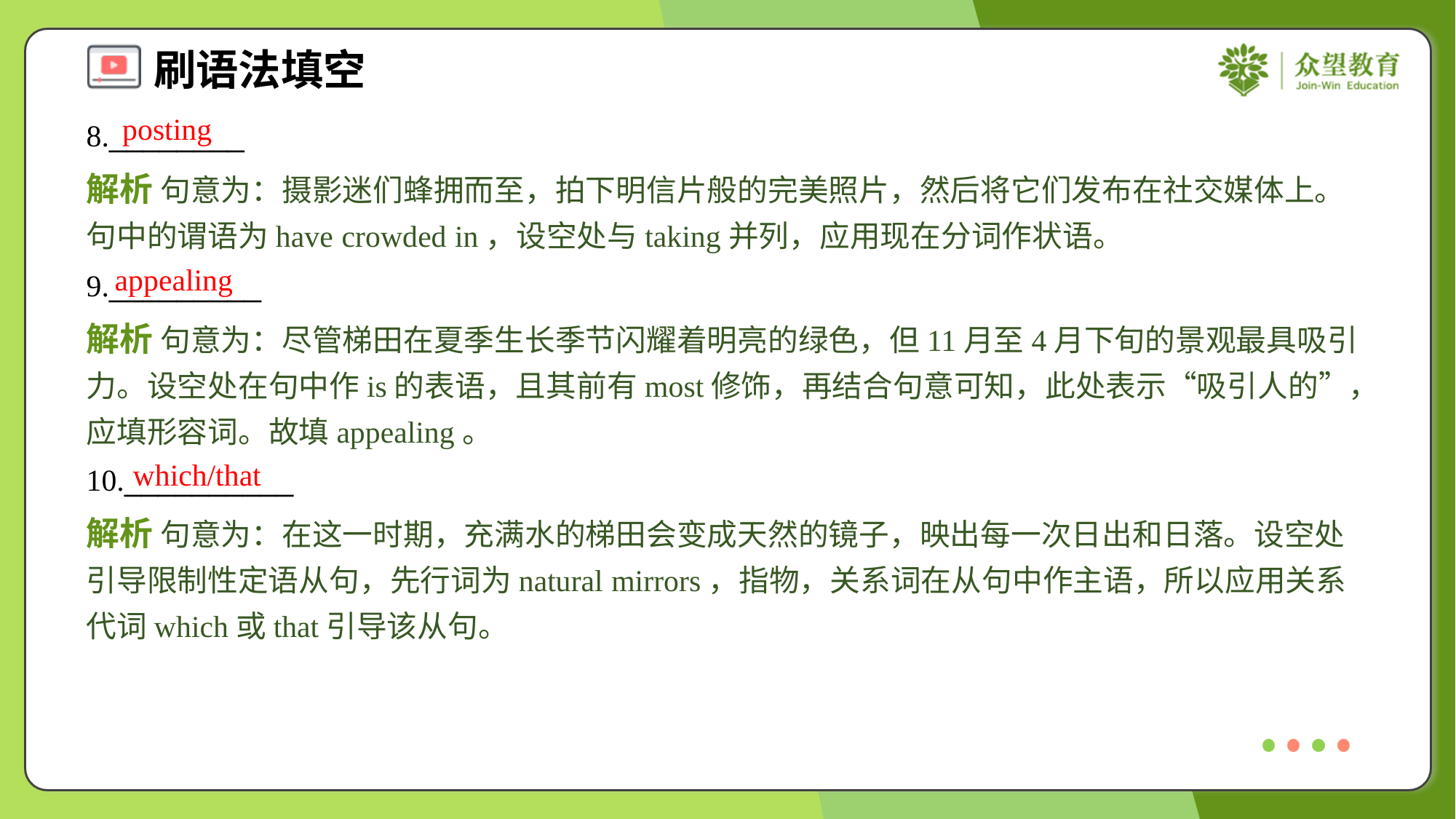

posting
8.________
解析 句意为：摄影迷们蜂拥而至，拍下明信片般的完美照片，然后将它们发布在社交媒体上。句中的谓语为have crowded in，设空处与taking并列，应用现在分词作状语。
appealing
9._________
解析 句意为：尽管梯田在夏季生长季节闪耀着明亮的绿色，但11月至4月下旬的景观最具吸引力。设空处在句中作is的表语，且其前有most修饰，再结合句意可知，此处表示“吸引人的”，应填形容词。故填appealing。
which/that
10.__________
解析 句意为：在这一时期，充满水的梯田会变成天然的镜子，映出每一次日出和日落。设空处引导限制性定语从句，先行词为natural mirrors，指物，关系词在从句中作主语，所以应用关系代词which或that引导该从句。